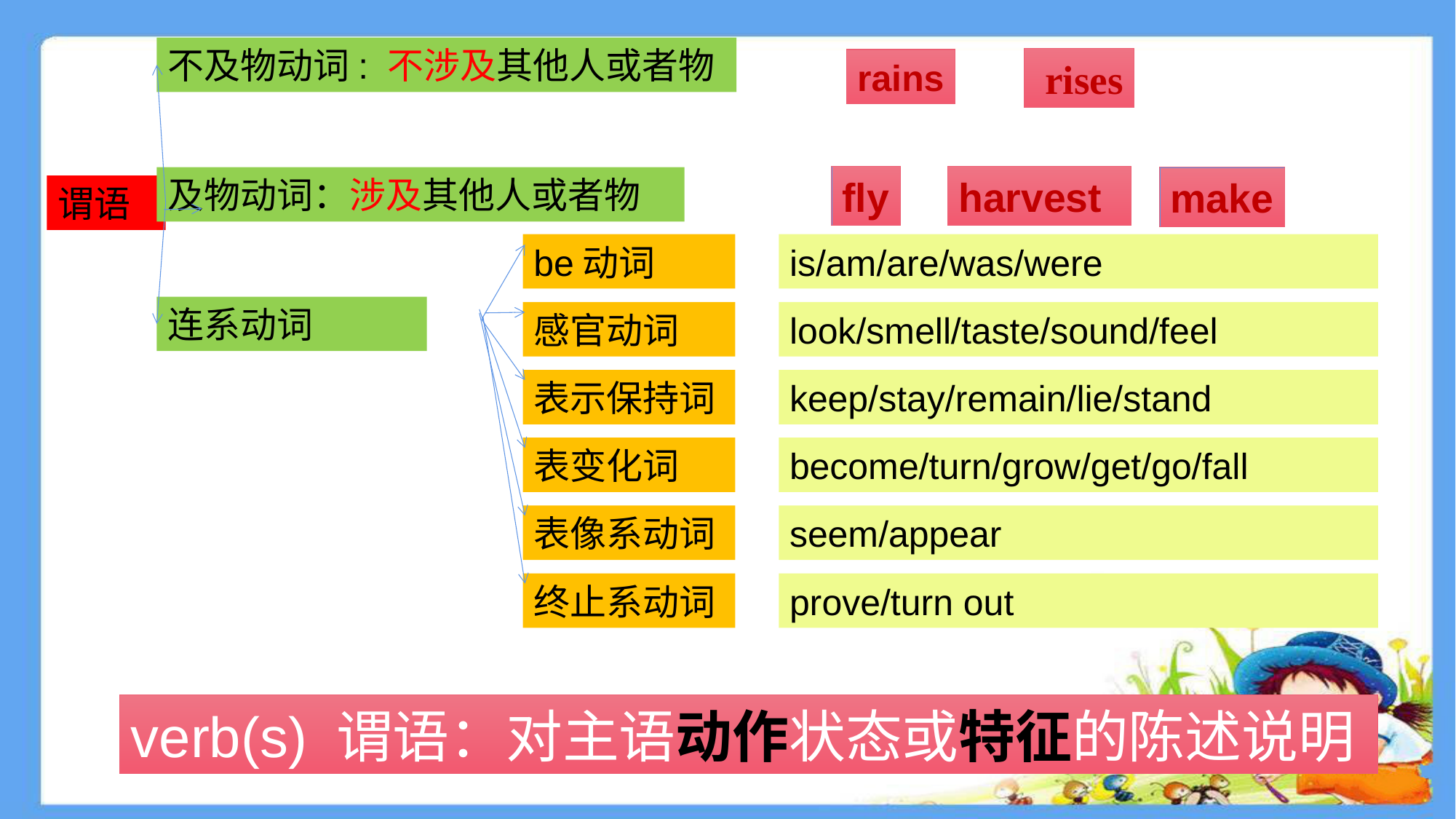

不及物动词: 不涉及其他人或者物
及物动词：涉及其他人或者物
连系动词
 rises
rains
fly
harvest
make
谓语
be动词
感官动词
表示保持词
表变化词
表像系动词
终止系动词
is/am/are/was/were
look/smell/taste/sound/feel
keep/stay/remain/lie/stand
become/turn/grow/get/go/fall
seem/appear
prove/turn out
verb(s) 谓语：对主语动作状态或特征的陈述说明